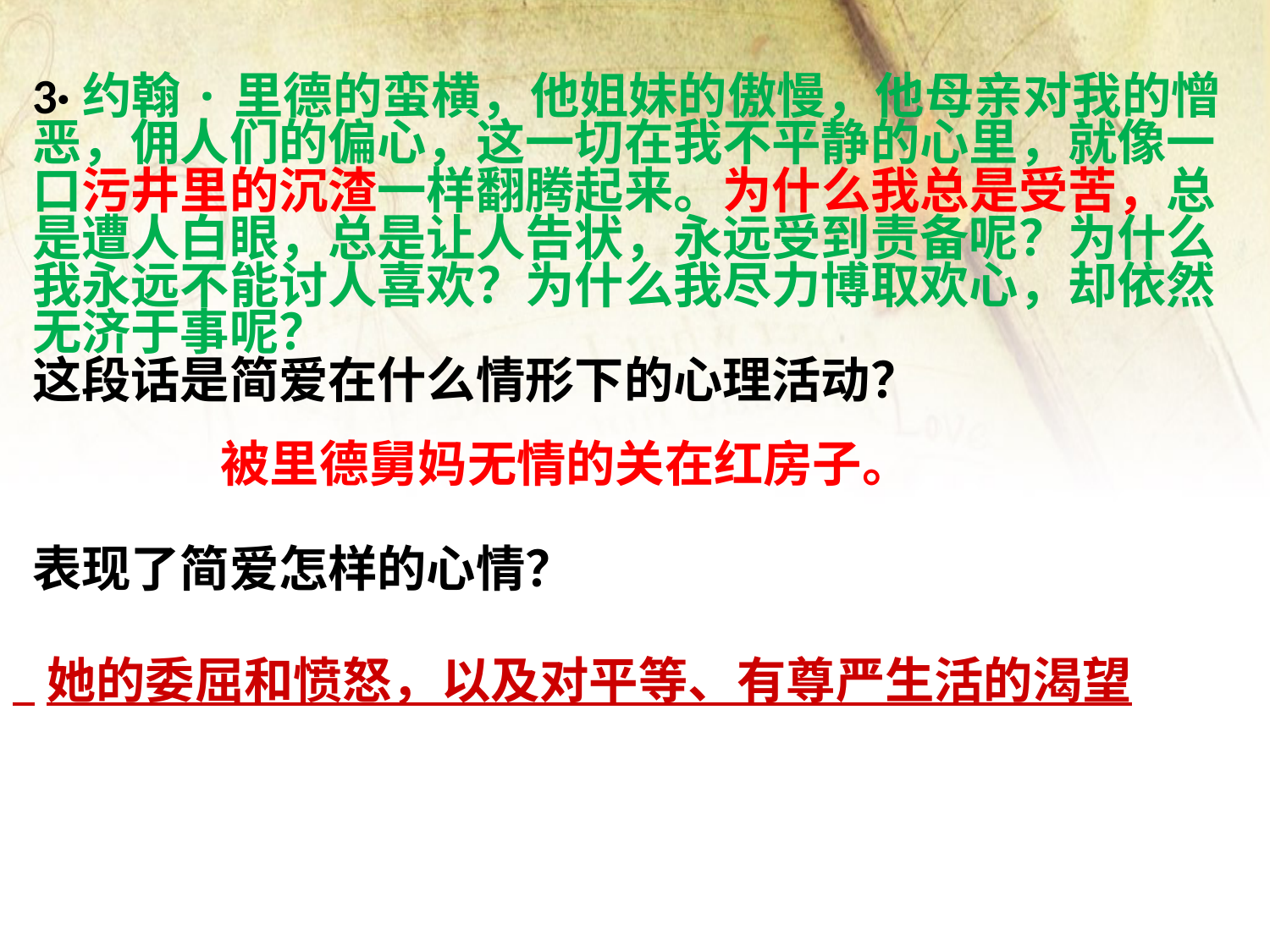

3·约翰·里德的蛮横，他姐妹的傲慢，他母亲对我的憎恶，佣人们的偏心，这一切在我不平静的心里，就像一口污井里的沉渣一样翻腾起来。为什么我总是受苦，总是遭人白眼，总是让人告状，永远受到责备呢？为什么我永远不能讨人喜欢？为什么我尽力博取欢心，却依然无济于事呢？
这段话是简爱在什么情形下的心理活动？

表现了简爱怎样的心情？
被里德舅妈无情的关在红房子。
  她的委屈和愤怒，以及对平等、有尊严生活的渴望